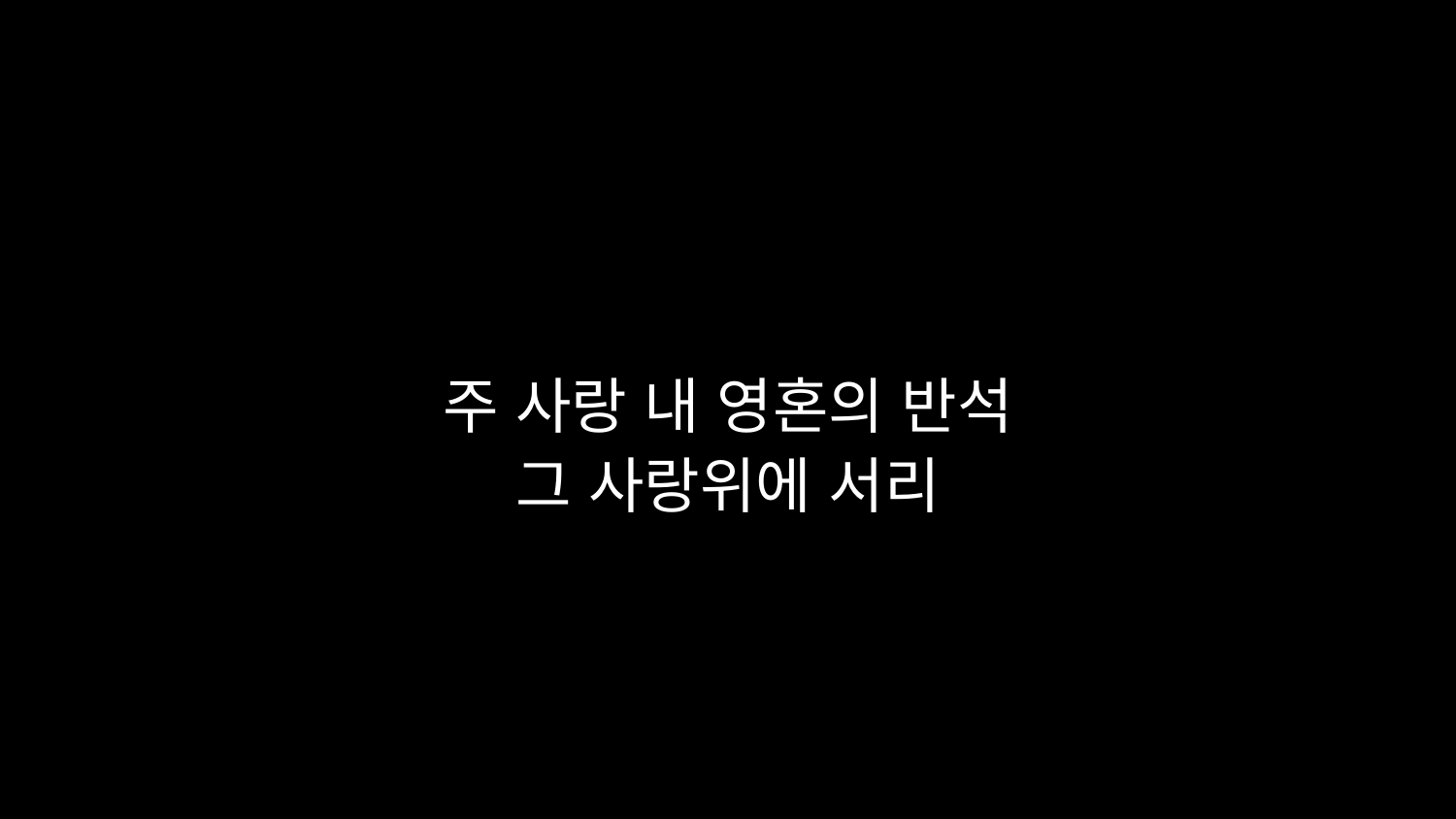

# 주 사랑 내 영혼의 반석 그 사랑위에 서리